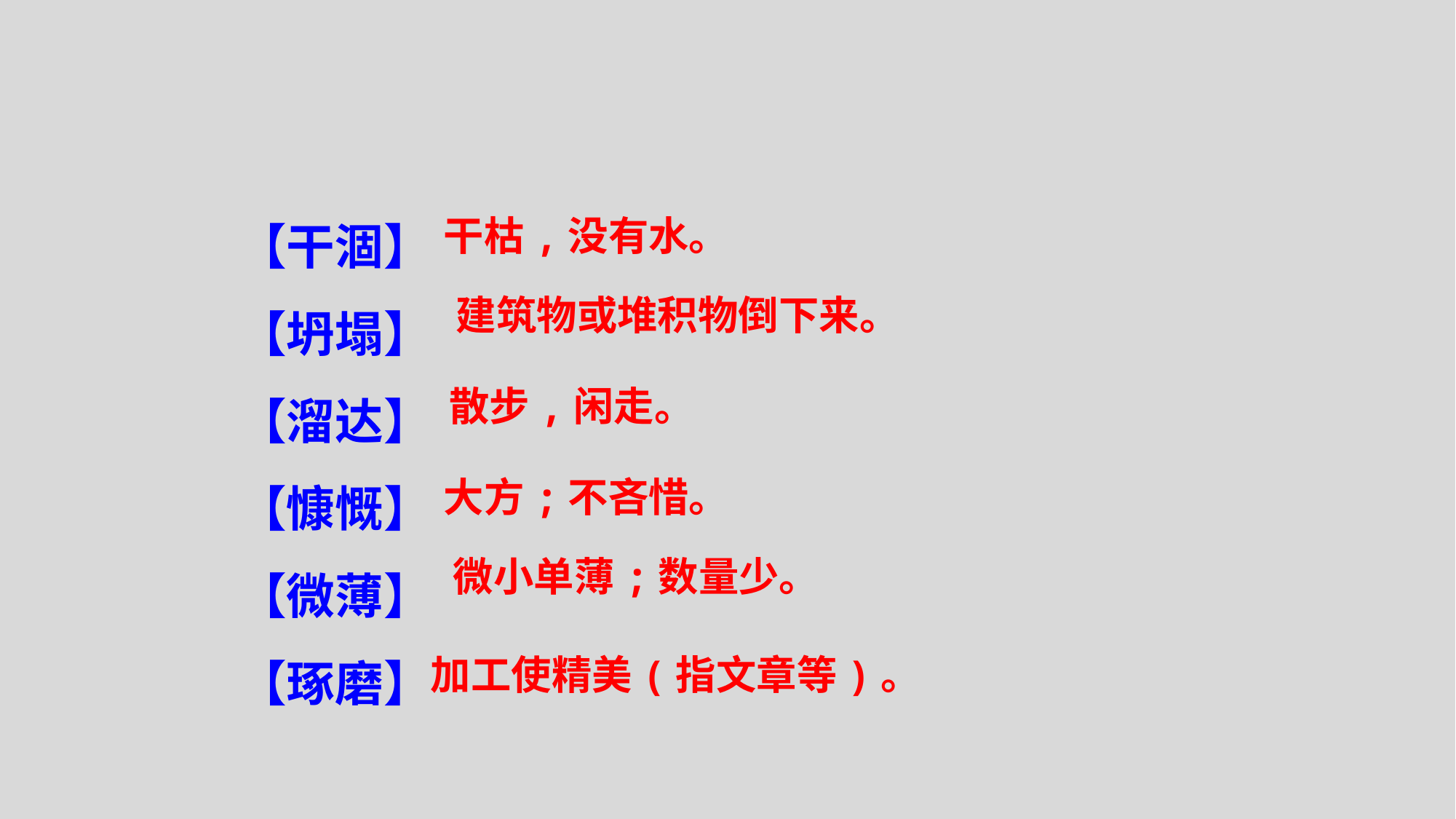

【干涸】
【坍塌】
【溜达】
【慷慨】
【微薄】
【琢磨】
干枯,没有水。
建筑物或堆积物倒下来。
散步,闲走。
大方;不吝惜。
微小单薄;数量少。
加工使精美(指文章等)。